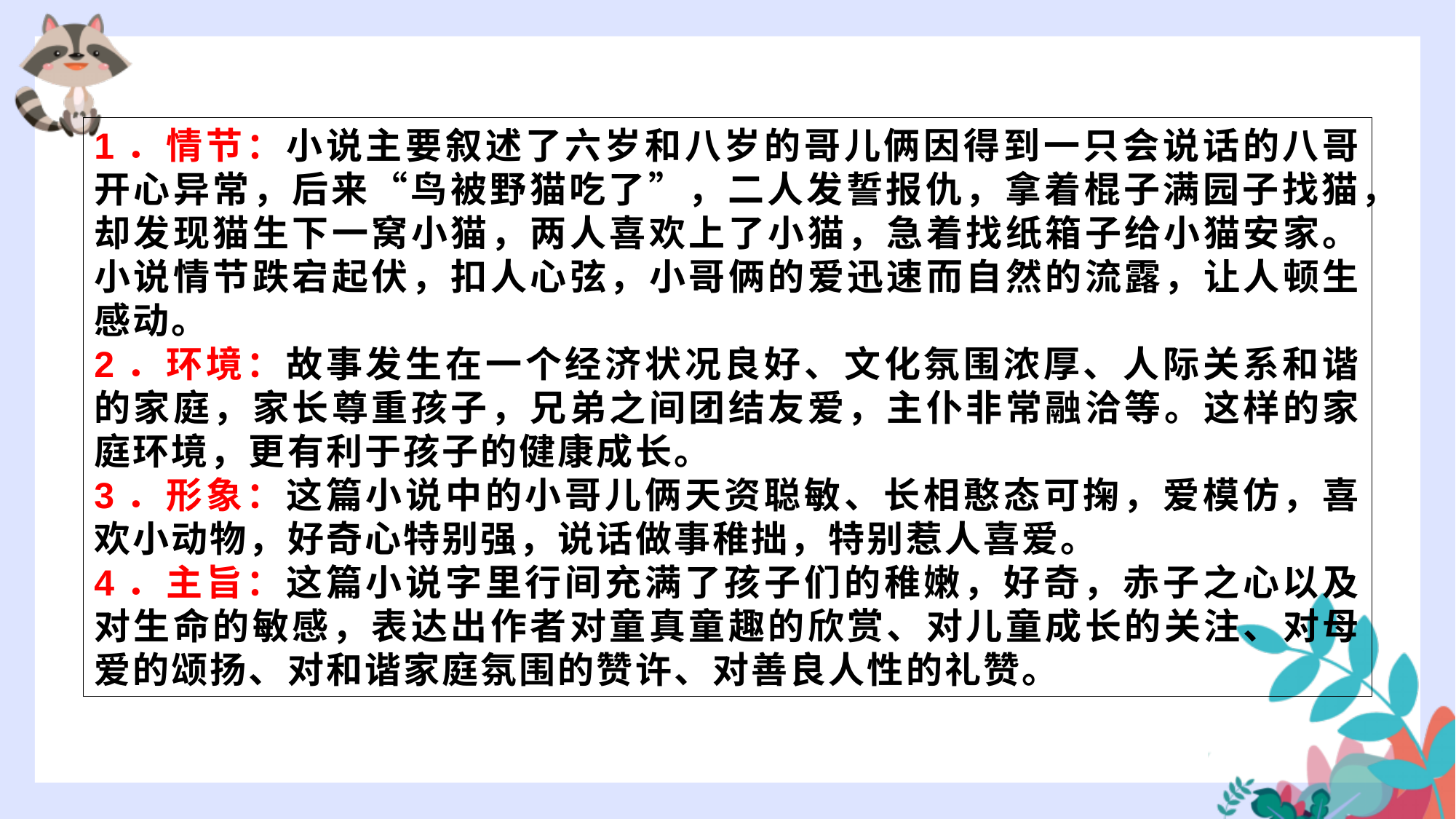

1．情节：小说主要叙述了六岁和八岁的哥儿俩因得到一只会说话的八哥开心异常，后来“鸟被野猫吃了”，二人发誓报仇，拿着棍子满园子找猫，却发现猫生下一窝小猫，两人喜欢上了小猫，急着找纸箱子给小猫安家。小说情节跌宕起伏，扣人心弦，小哥俩的爱迅速而自然的流露，让人顿生感动。
2．环境：故事发生在一个经济状况良好、文化氛围浓厚、人际关系和谐的家庭，家长尊重孩子，兄弟之间团结友爱，主仆非常融洽等。这样的家庭环境，更有利于孩子的健康成长。
3．形象：这篇小说中的小哥儿俩天资聪敏、长相憨态可掬，爱模仿，喜欢小动物，好奇心特别强，说话做事稚拙，特别惹人喜爱。
4．主旨：这篇小说字里行间充满了孩子们的稚嫩，好奇，赤子之心以及对生命的敏感，表达出作者对童真童趣的欣赏、对儿童成长的关注、对母爱的颂扬、对和谐家庭氛围的赞许、对善良人性的礼赞。